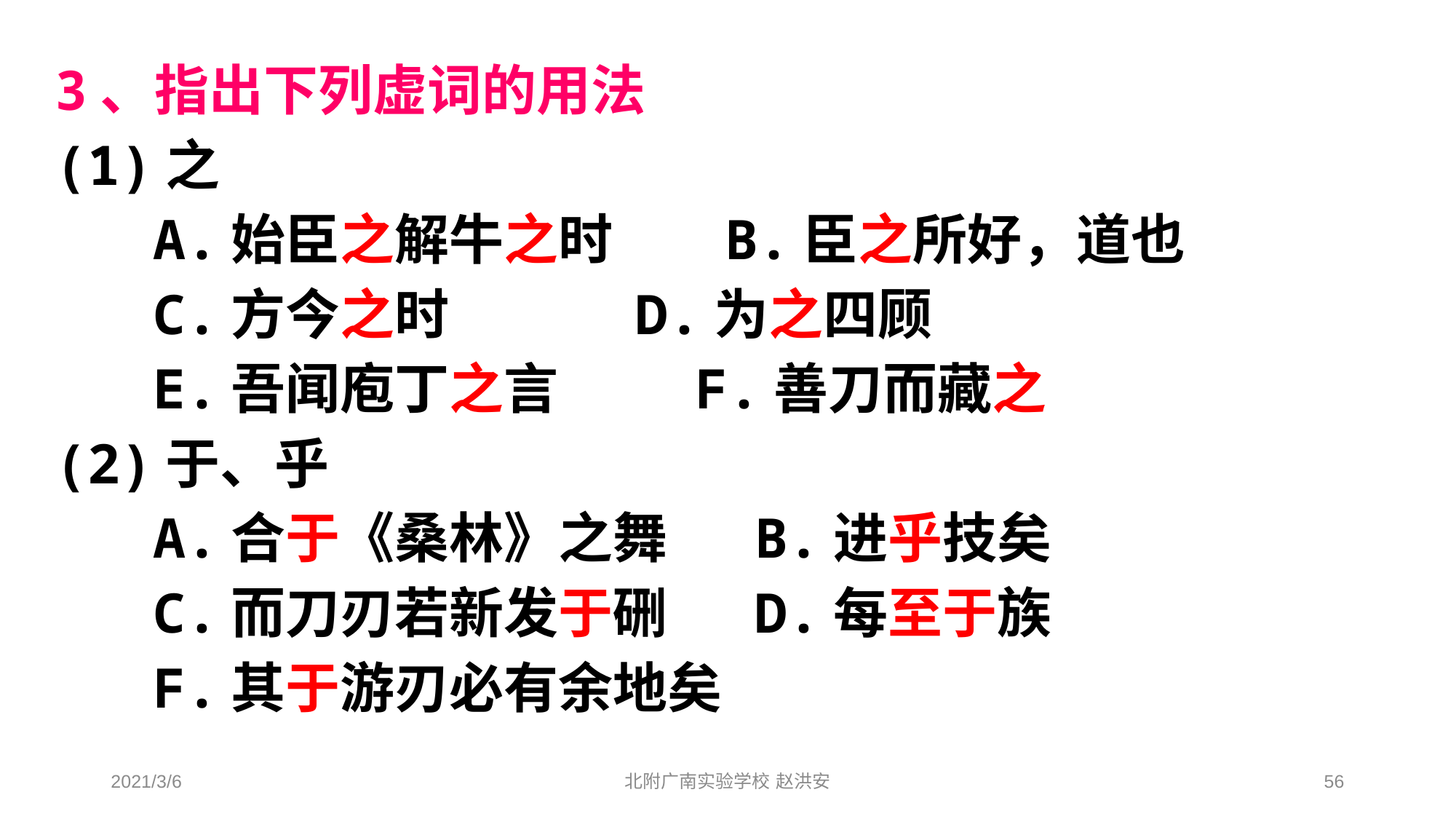

3、指出下列虚词的用法
(1)之
   A.始臣之解牛之时        B.臣之所好，道也
   C.方今之时              D.为之四顾
   E.吾闻庖丁之言          F.善刀而藏之
(2)于、乎
   A.合于《桑林》之舞      B.进乎技矣
   C.而刀刃若新发于硎      D.每至于族
   F.其于游刃必有余地矣
2021/3/6
北附广南实验学校 赵洪安
56